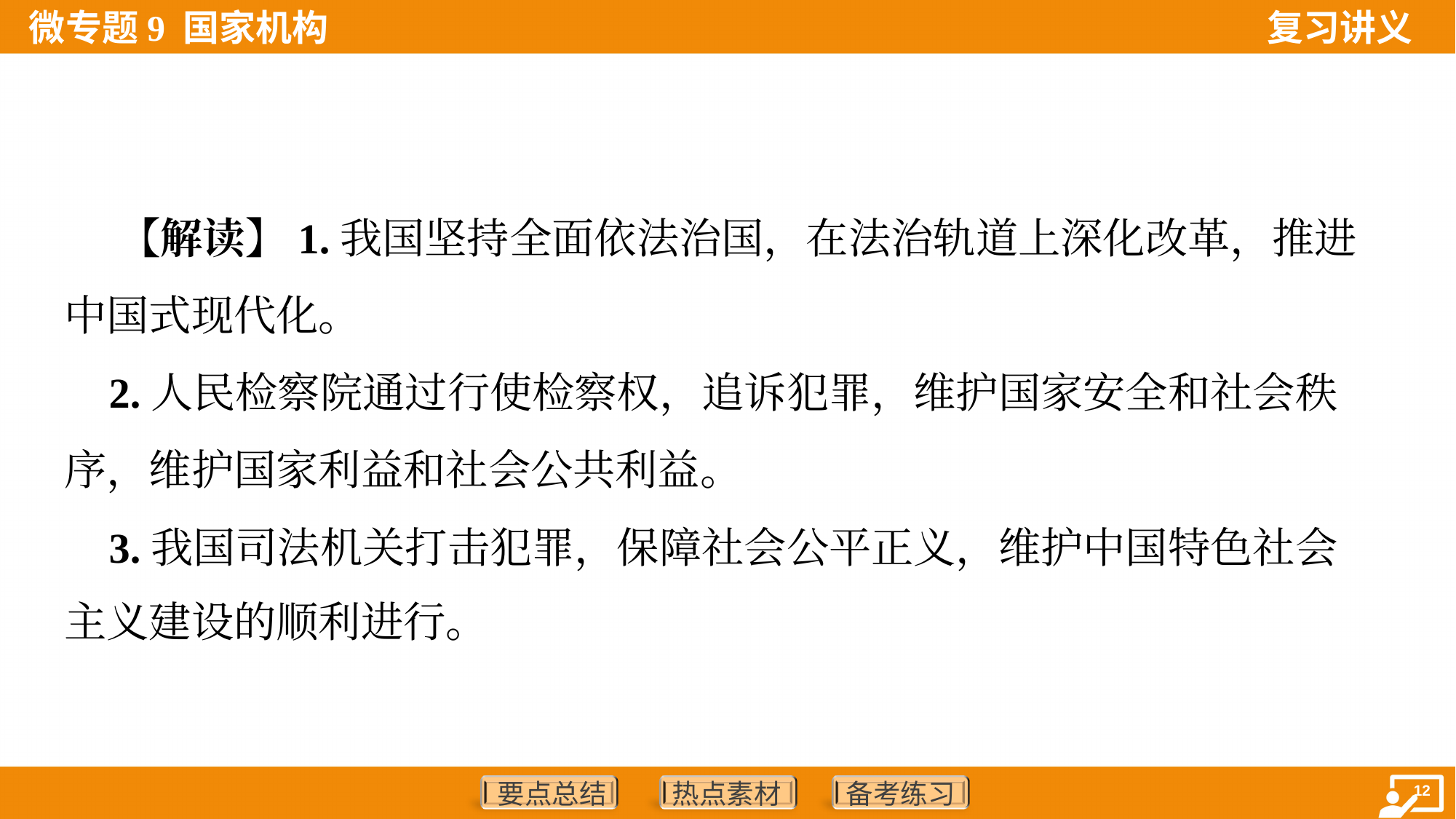

【解读】1.我国坚持全面依法治国，在法治轨道上深化改革，推进
中国式现代化。
    2.人民检察院通过行使检察权，追诉犯罪，维护国家安全和社会秩
序，维护国家利益和社会公共利益。
    3.我国司法机关打击犯罪，保障社会公平正义，维护中国特色社会
主义建设的顺利进行。